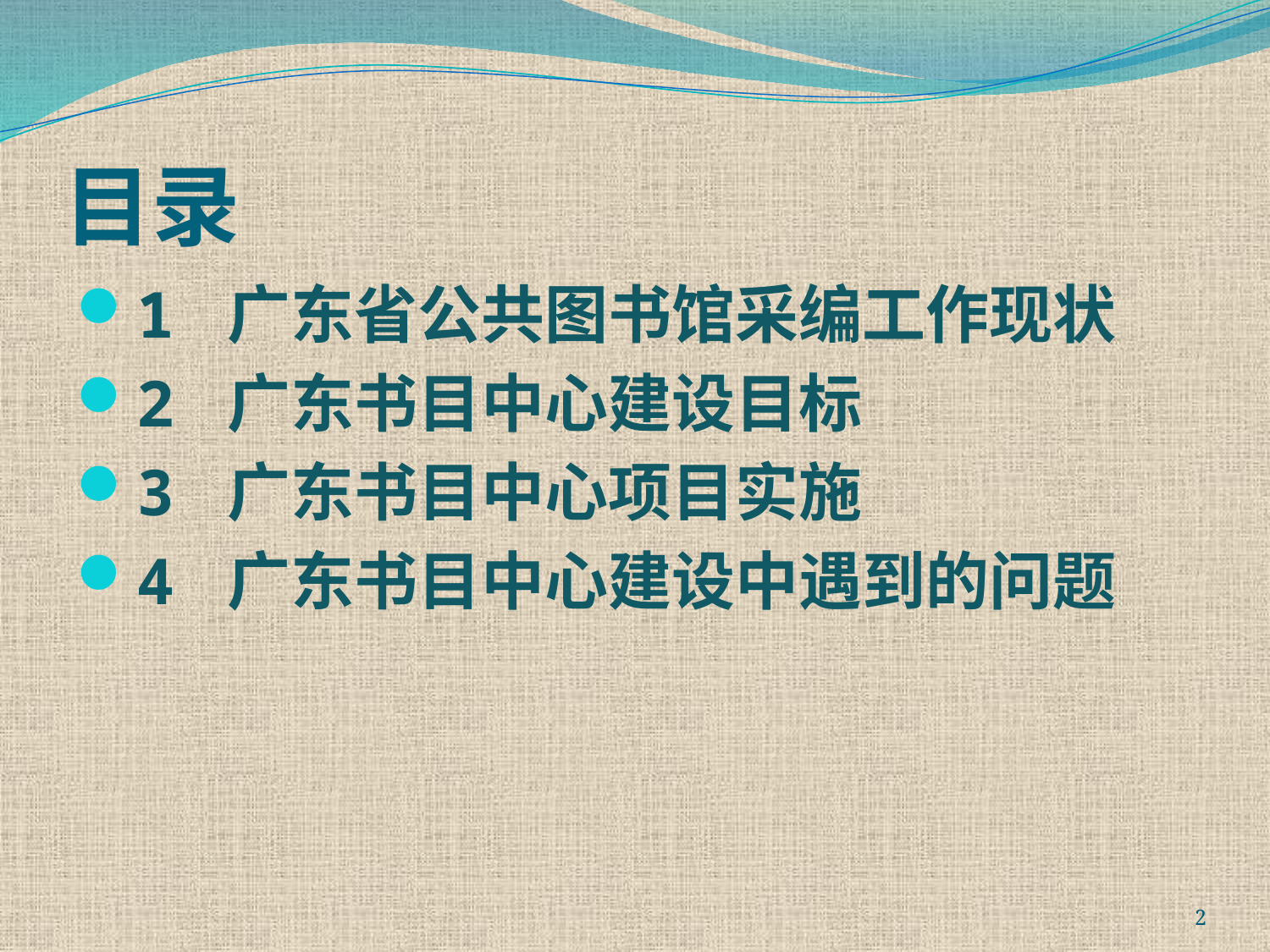

# 目录
1 广东省公共图书馆采编工作现状
2 广东书目中心建设目标
3 广东书目中心项目实施
4 广东书目中心建设中遇到的问题
2